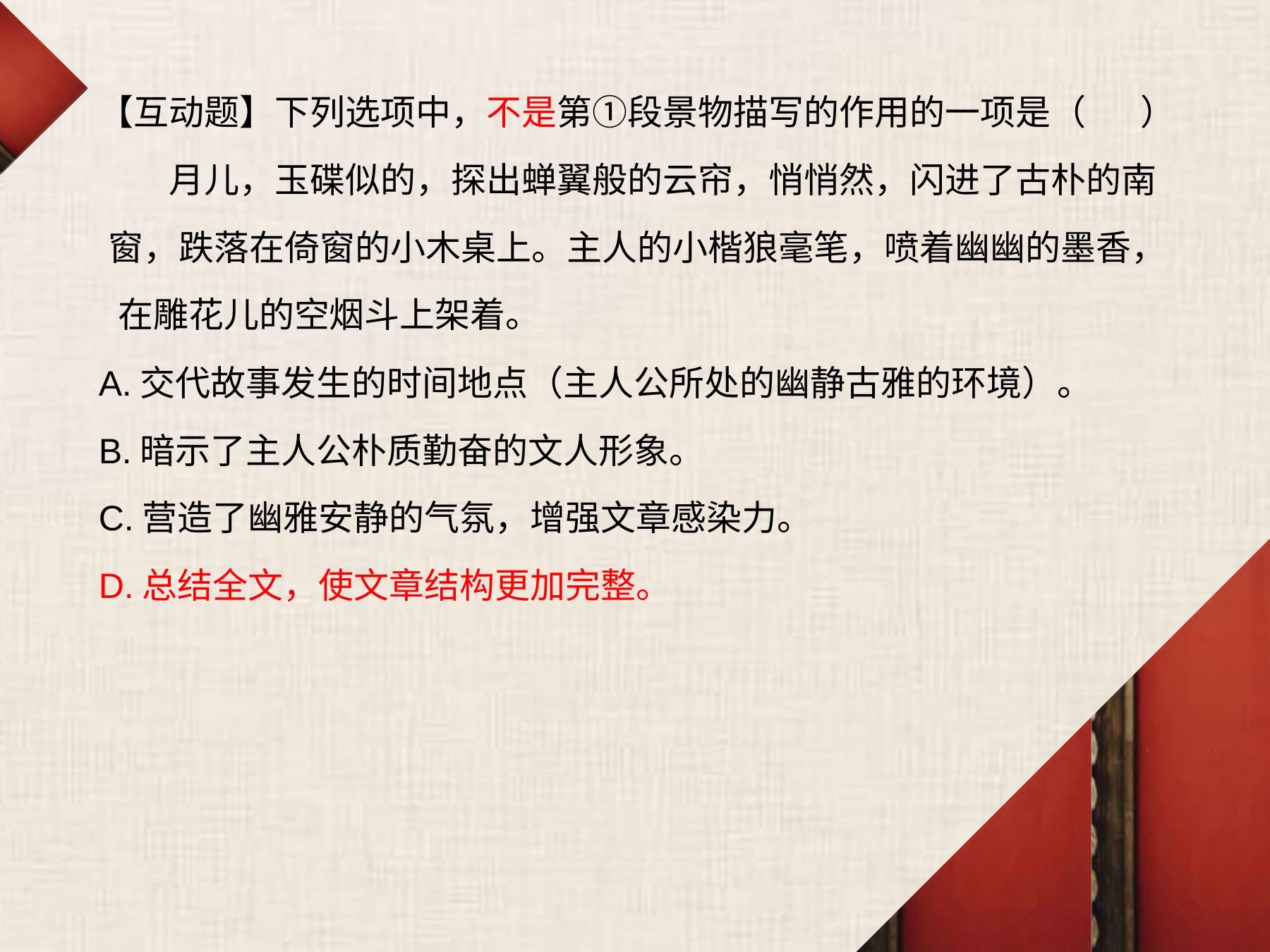

【互动题】下列选项中，不是第①段景物描写的作用的一项是（	）
月儿，玉碟似的，探出蝉翼般的云帘，悄悄然，闪进了古朴的南  窗，跌落在倚窗的小木桌上。主人的小楷狼毫笔，喷着幽幽的墨香，  在雕花儿的空烟斗上架着。
A.交代故事发生的时间地点（主人公所处的幽静古雅的环境）。
B.暗示了主人公朴质勤奋的文人形象。
C.营造了幽雅安静的气氛，增强文章感染力。
D.总结全文，使文章结构更加完整。